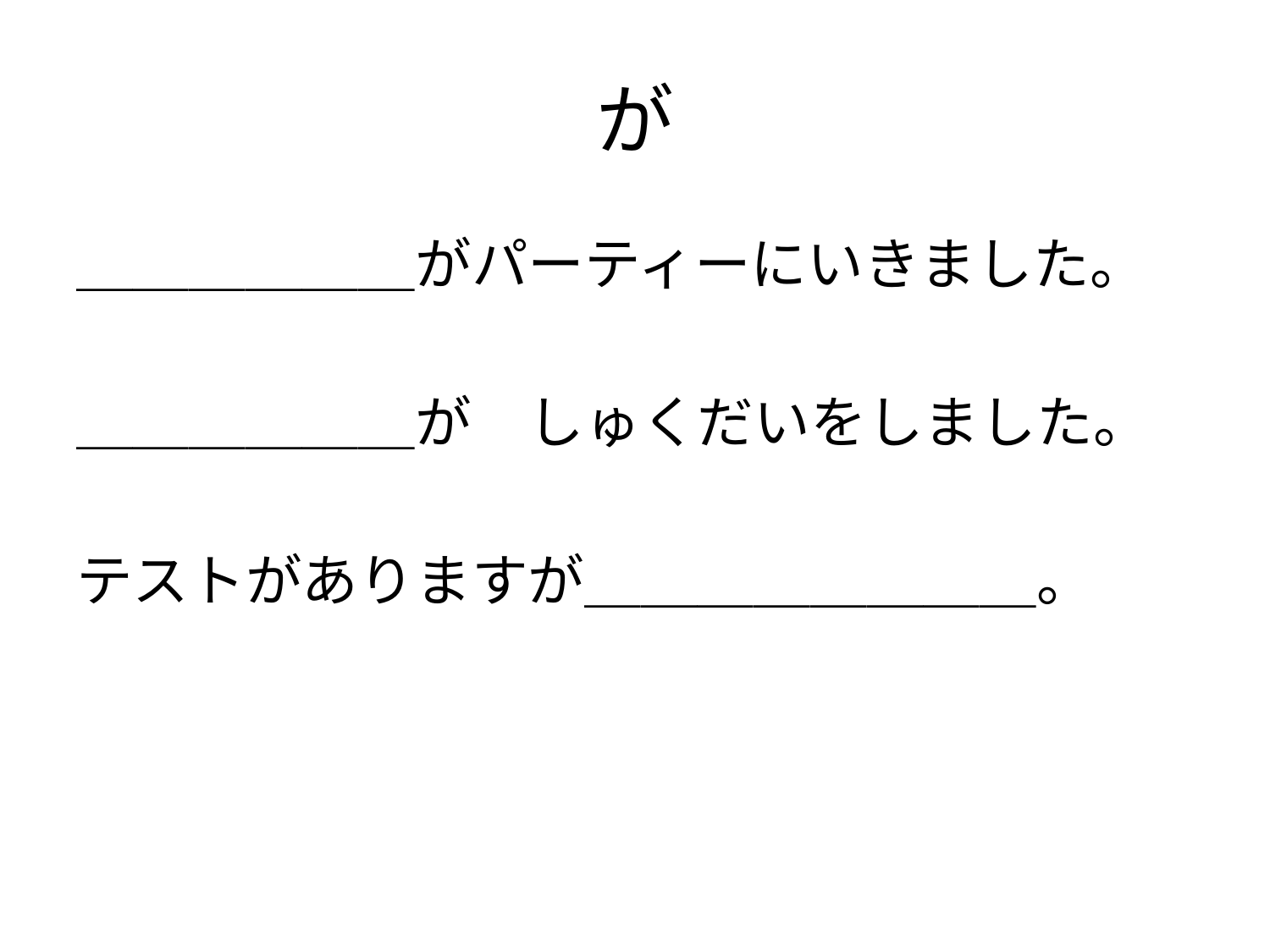

# が
＿＿＿＿＿＿がパーティーにいきました。

＿＿＿＿＿＿が　しゅくだいをしました。

テストがありますが＿＿＿＿＿＿＿＿。